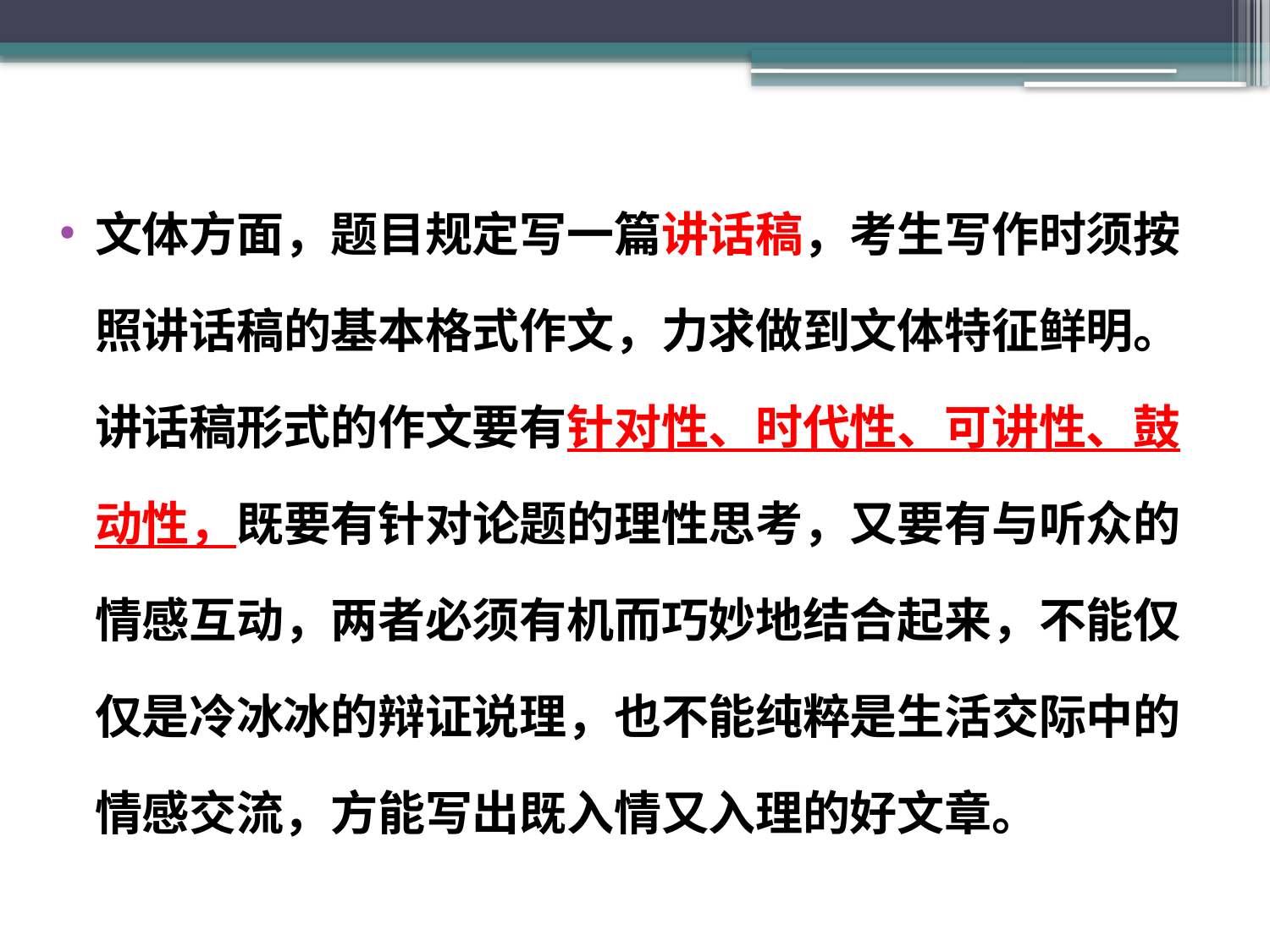

#
文体方面，题目规定写一篇讲话稿，考生写作时须按照讲话稿的基本格式作文，力求做到文体特征鲜明。讲话稿形式的作文要有针对性、时代性、可讲性、鼓动性，既要有针对论题的理性思考，又要有与听众的情感互动，两者必须有机而巧妙地结合起来，不能仅仅是冷冰冰的辩证说理，也不能纯粹是生活交际中的情感交流，方能写出既入情又入理的好文章。